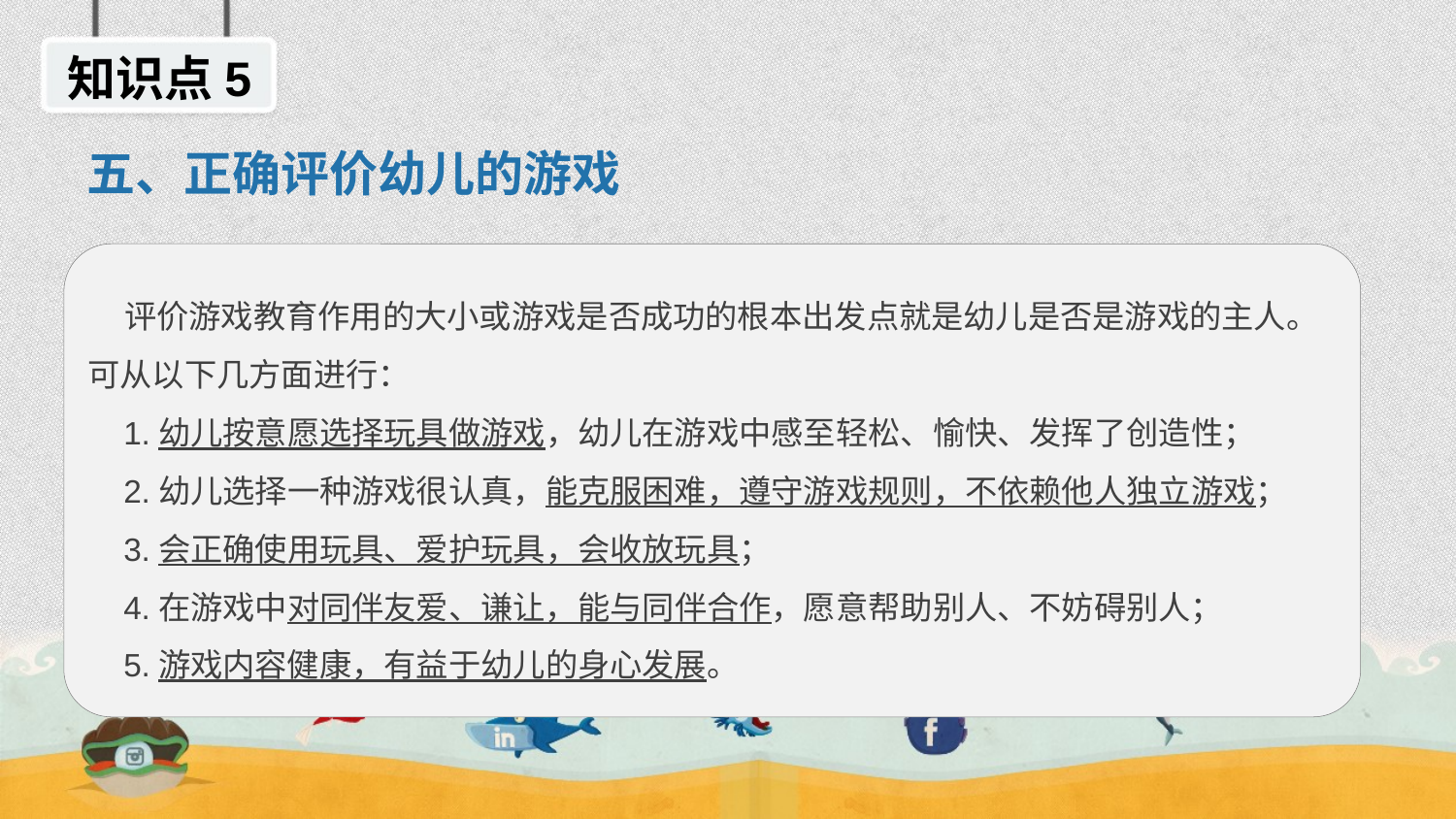

知识点5
五、正确评价幼儿的游戏
    评价游戏教育作用的大小或游戏是否成功的根本出发点就是幼儿是否是游戏的主人。可从以下几方面进行：
    1.幼儿按意愿选择玩具做游戏，幼儿在游戏中感至轻松、愉快、发挥了创造性；
    2.幼儿选择一种游戏很认真，能克服困难，遵守游戏规则，不依赖他人独立游戏；
    3.会正确使用玩具、爱护玩具，会收放玩具；
    4.在游戏中对同伴友爱、谦让，能与同伴合作，愿意帮助别人、不妨碍别人；
    5.游戏内容健康，有益于幼儿的身心发展。